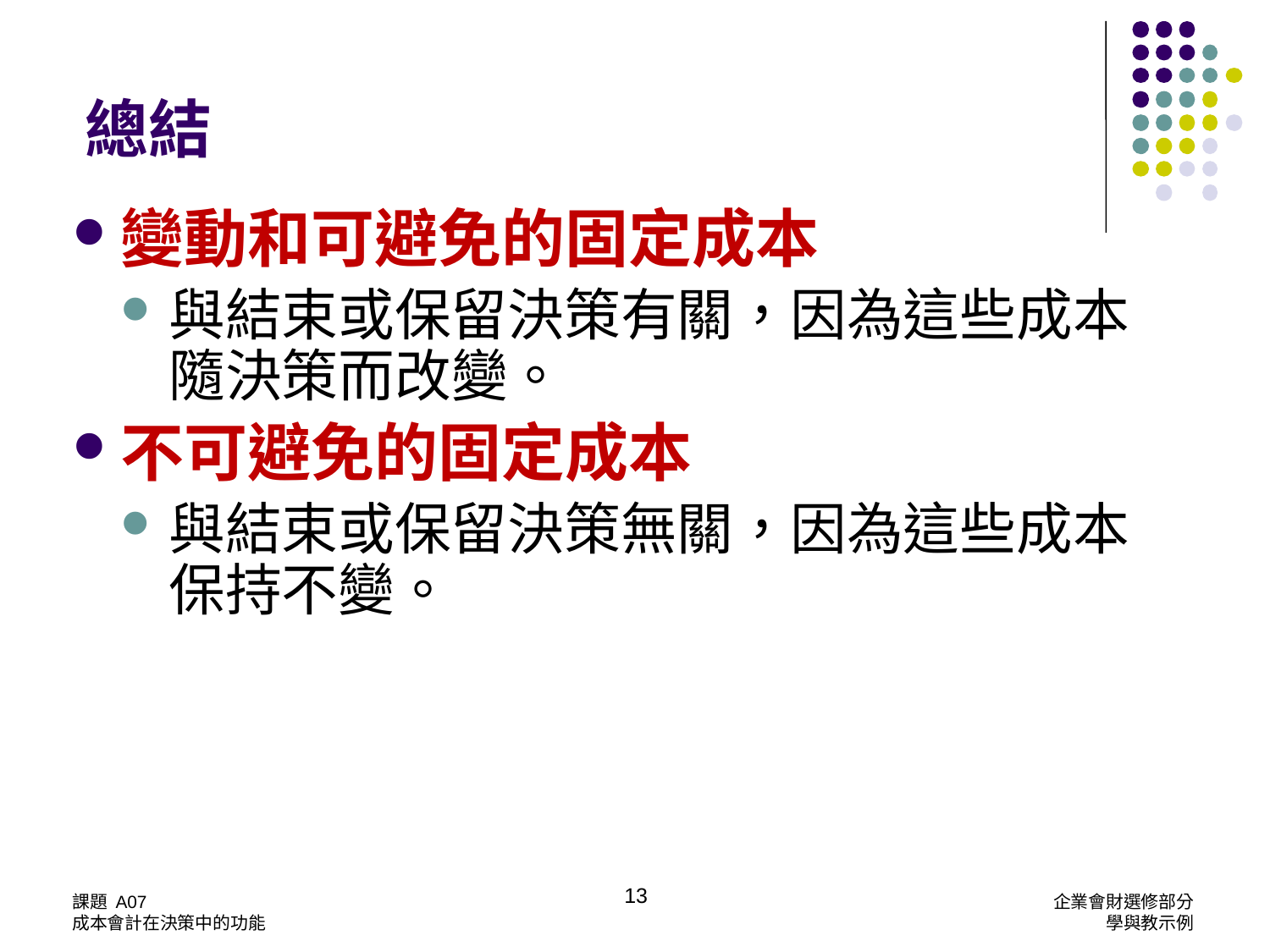

總結
變動和可避免的固定成本
與結束或保留決策有關，因為這些成本隨決策而改變。
不可避免的固定成本
與結束或保留決策無關，因為這些成本保持不變。

13